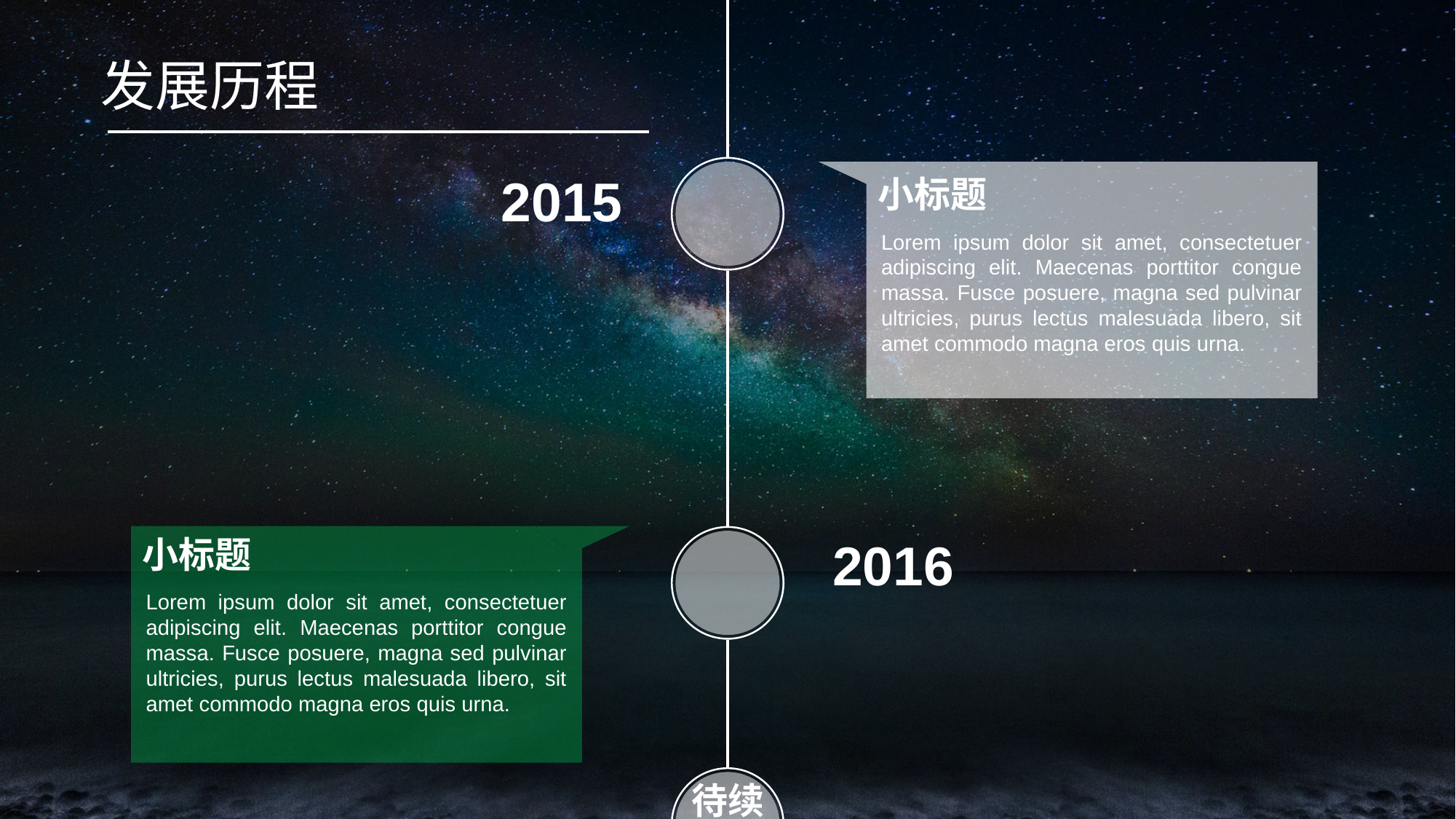

发展历程

2015

小标题
Lorem ipsum dolor sit amet, consectetuer adipiscing elit. Maecenas porttitor congue massa. Fusce posuere, magna sed pulvinar ultricies, purus lectus malesuada libero, sit amet commodo magna eros quis urna.

小标题
Lorem ipsum dolor sit amet, consectetuer adipiscing elit. Maecenas porttitor congue massa. Fusce posuere, magna sed pulvinar ultricies, purus lectus malesuada libero, sit amet commodo magna eros quis urna.

2016

待续